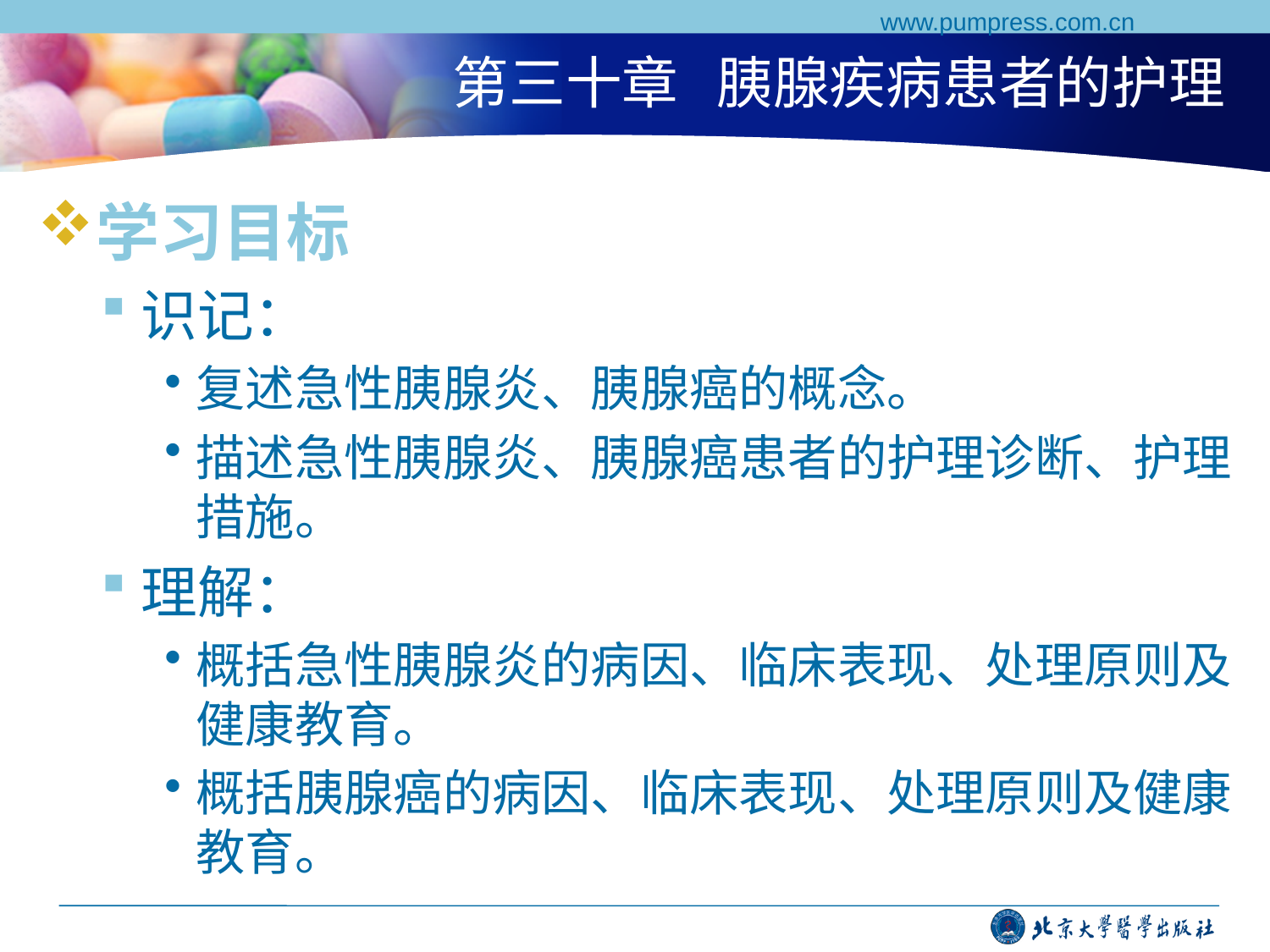

www.pumpress.com.cn
# 第三十章   胰腺疾病患者的护理
学习目标
识记：
复述急性胰腺炎、胰腺癌的概念。
描述急性胰腺炎、胰腺癌患者的护理诊断、护理措施。
理解：
概括急性胰腺炎的病因、临床表现、处理原则及健康教育。
概括胰腺癌的病因、临床表现、处理原则及健康教育。